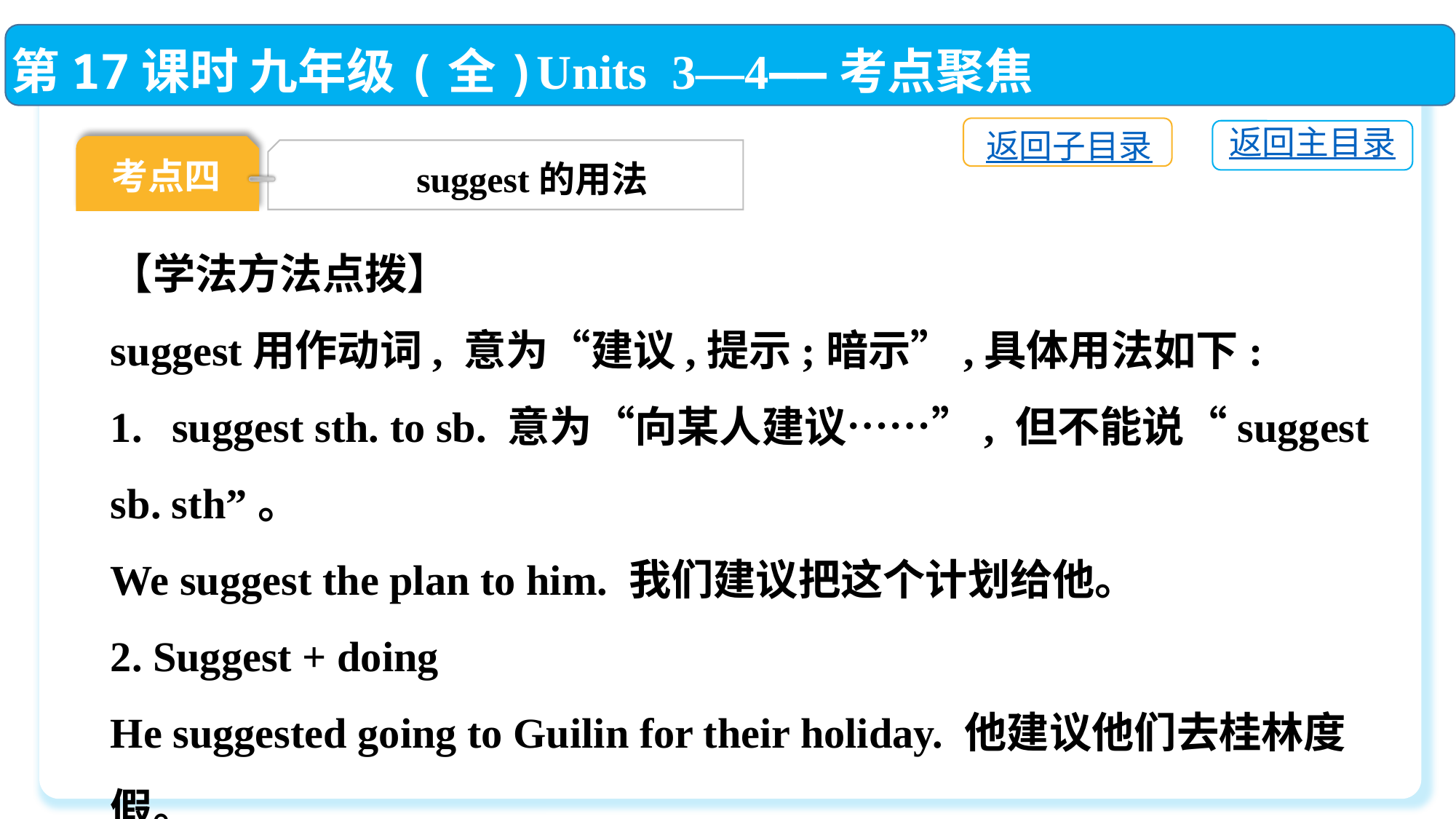

第17课时 九年级(全)Units  3—4——考点聚焦

返回子目录
返回主目录
考点四
suggest的用法

【学法方法点拨】
suggest用作动词, 意为“建议,提示;暗示”,具体用法如下:
suggest sth. to sb. 意为“向某人建议……”, 但不能说“suggest
sb. sth”。
We suggest the plan to him. 我们建议把这个计划给他。
2. Suggest + doing
He suggested going to Guilin for their holiday. 他建议他们去桂林度假。